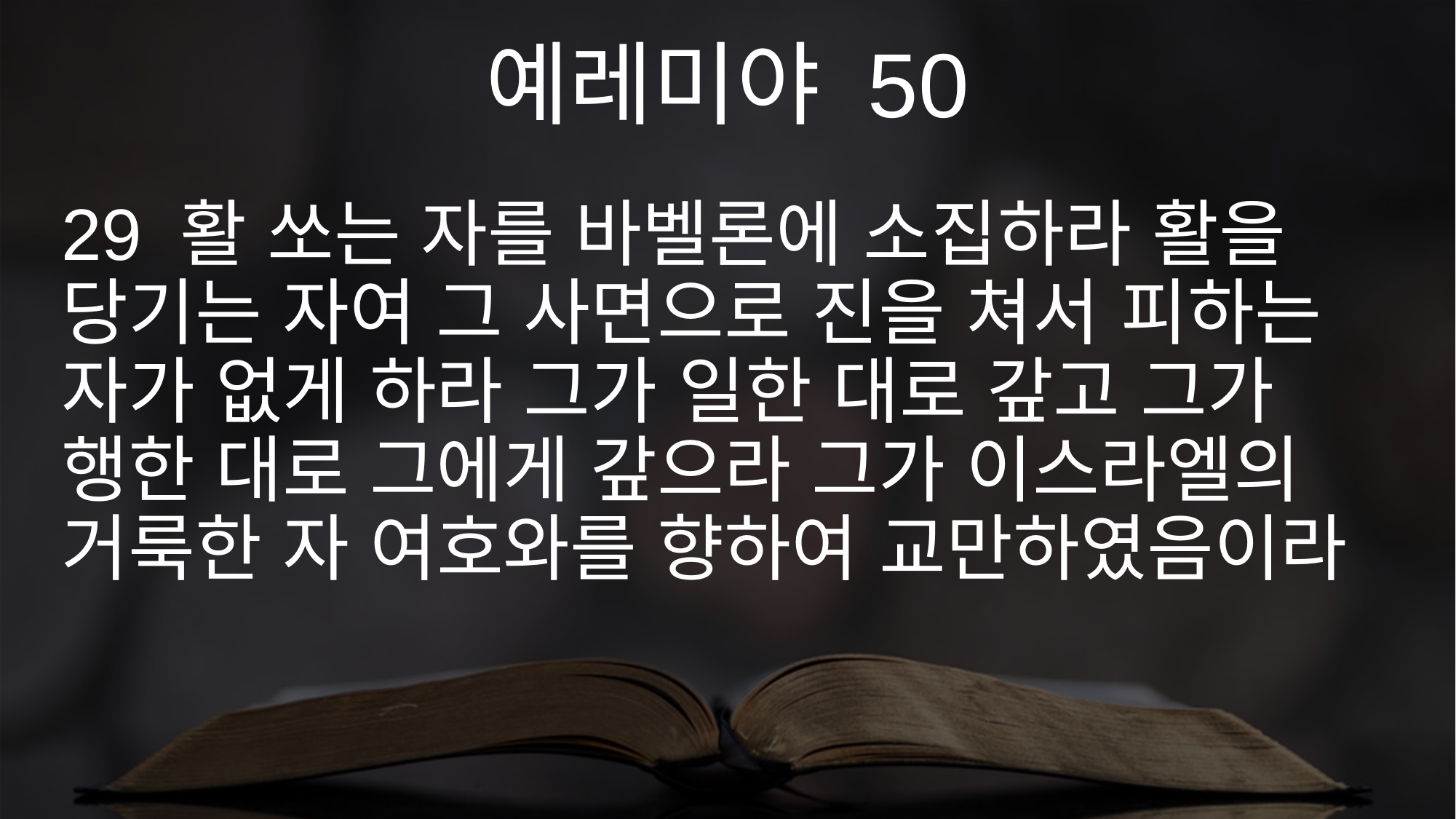

예레미야 50
29 활 쏘는 자를 바벨론에 소집하라 활을 당기는 자여 그 사면으로 진을 쳐서 피하는 자가 없게 하라 그가 일한 대로 갚고 그가 행한 대로 그에게 갚으라 그가 이스라엘의 거룩한 자 여호와를 향하여 교만하였음이라